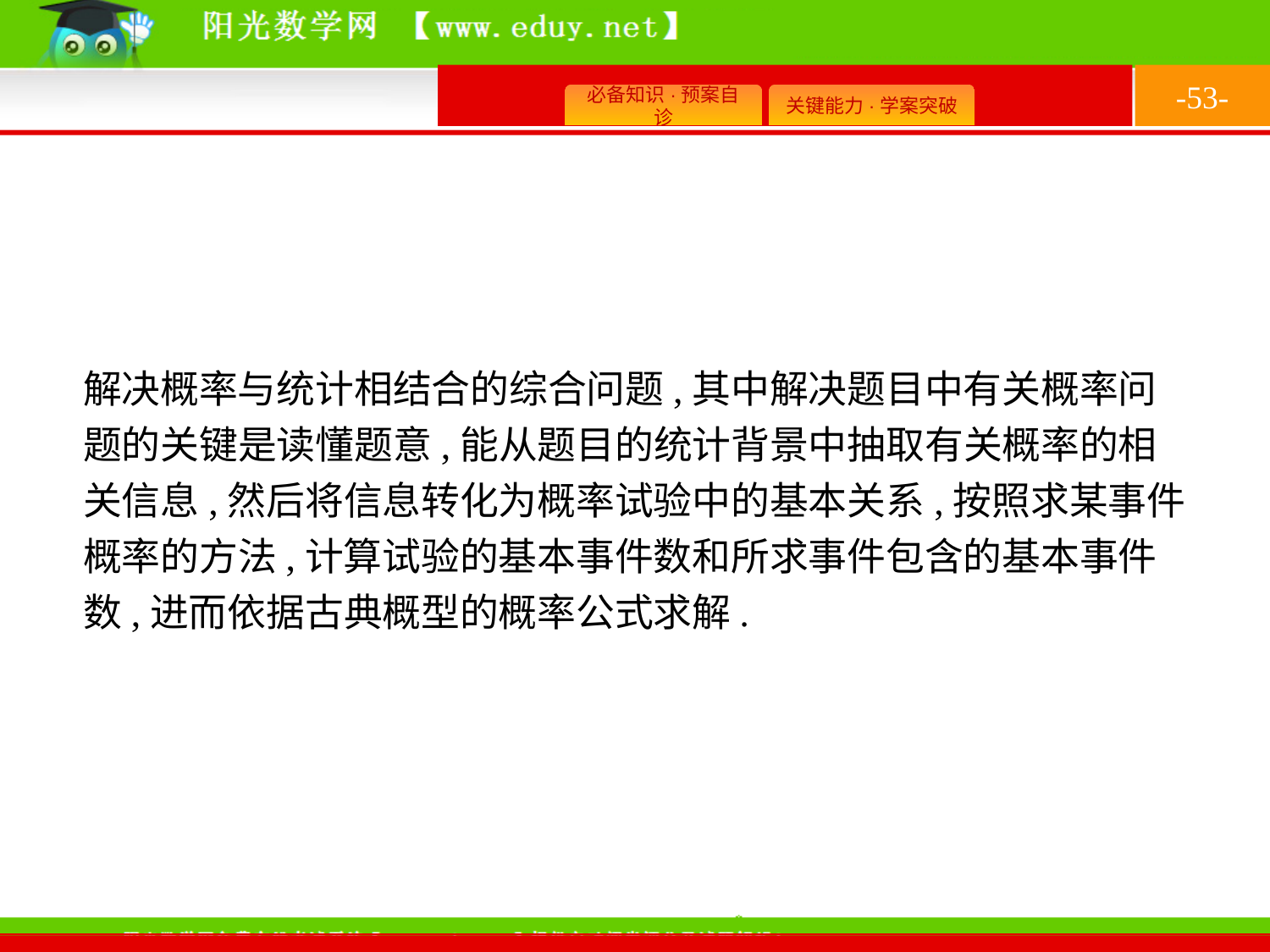

-53-
解决概率与统计相结合的综合问题,其中解决题目中有关概率问题的关键是读懂题意,能从题目的统计背景中抽取有关概率的相关信息,然后将信息转化为概率试验中的基本关系,按照求某事件概率的方法,计算试验的基本事件数和所求事件包含的基本事件数,进而依据古典概型的概率公式求解.